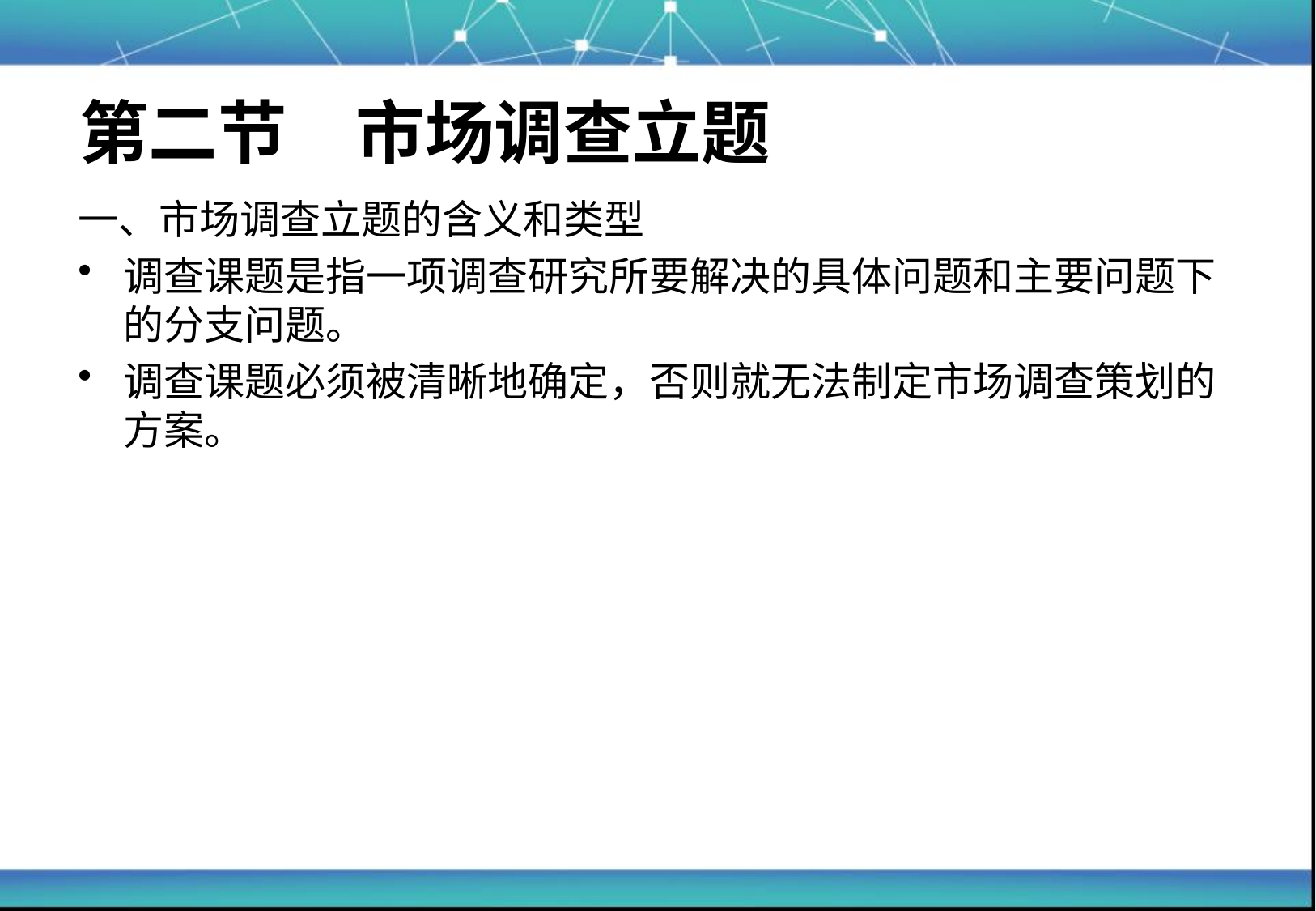

# 第二节　市场调查立题
一、市场调查立题的含义和类型
调查课题是指一项调查研究所要解决的具体问题和主要问题下的分支问题。
调查课题必须被清晰地确定，否则就无法制定市场调查策划的方案。